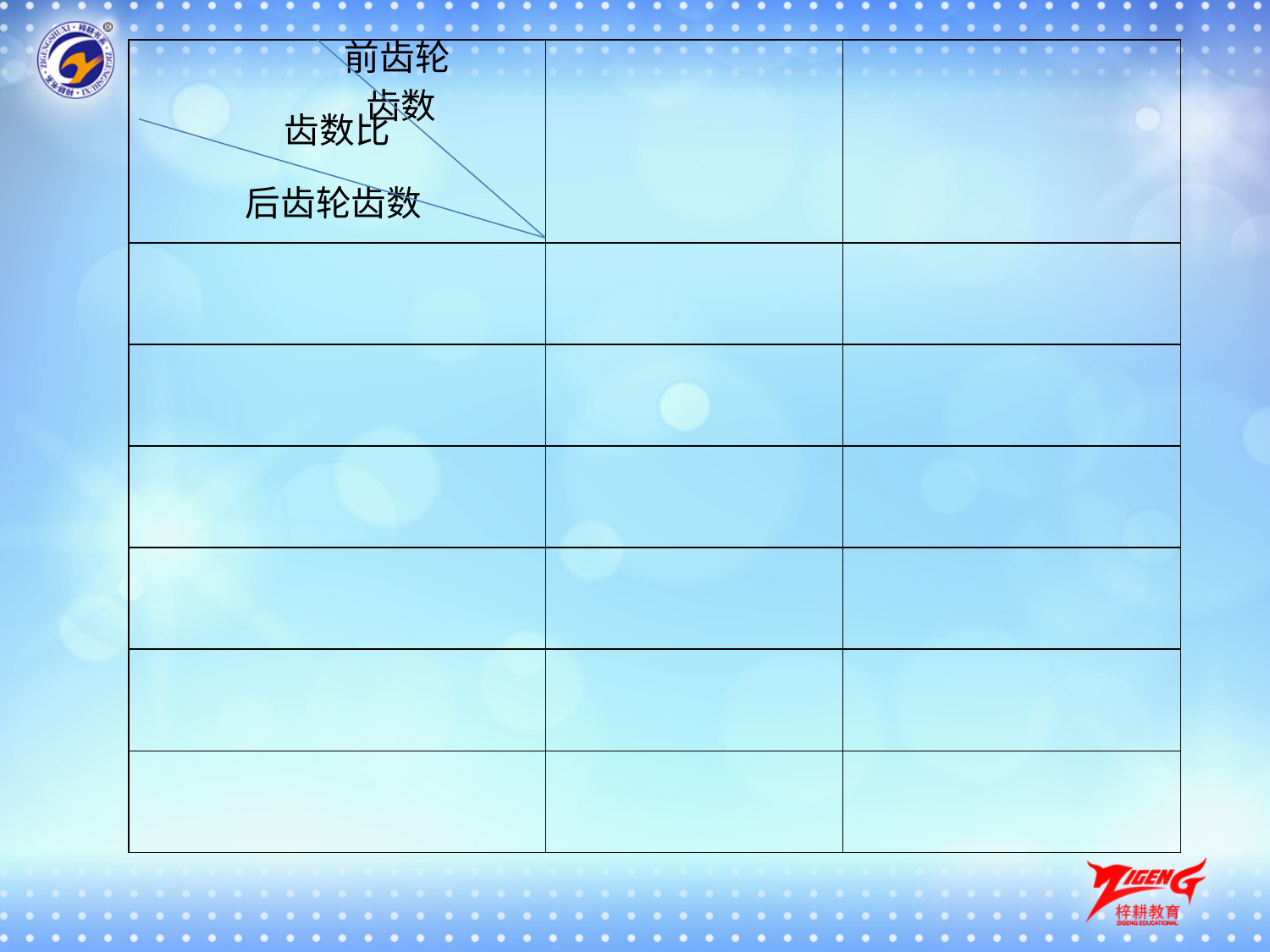

| 前齿轮 齿数 齿数比 后齿轮齿数 |  |  |
| --- | --- | --- |
|  |  |  |
|  |  |  |
|  |  |  |
|  |  |  |
|  |  |  |
|  |  |  |